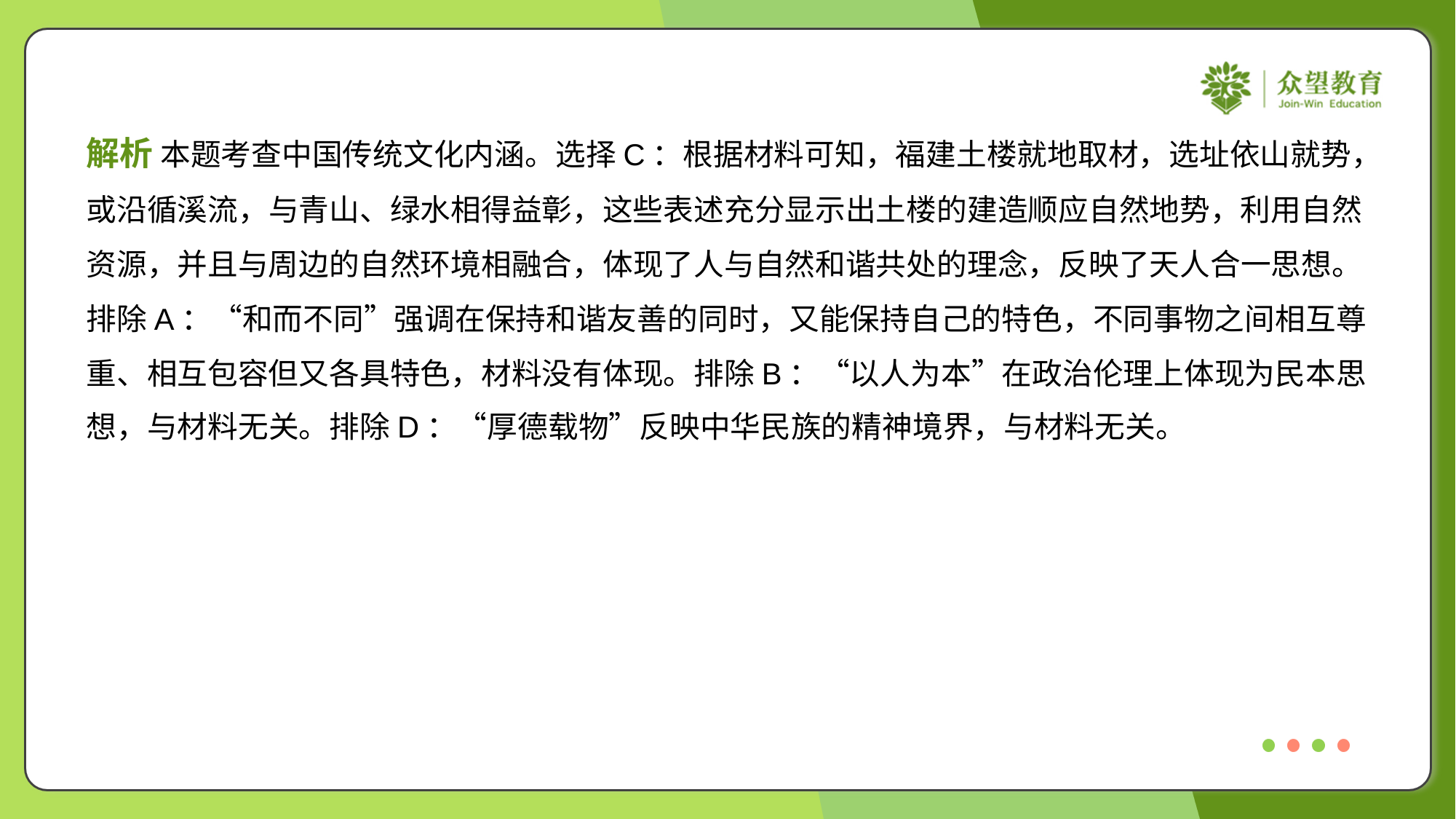

解析 本题考查中国传统文化内涵。选择C：根据材料可知，福建土楼就地取材，选址依山就势，
或沿循溪流，与青山、绿水相得益彰，这些表述充分显示出土楼的建造顺应自然地势，利用自然
资源，并且与周边的自然环境相融合，体现了人与自然和谐共处的理念，反映了天人合一思想。
排除A：“和而不同”强调在保持和谐友善的同时，又能保持自己的特色，不同事物之间相互尊
重、相互包容但又各具特色，材料没有体现。排除B：“以人为本”在政治伦理上体现为民本思
想，与材料无关。排除D：“厚德载物”反映中华民族的精神境界，与材料无关。